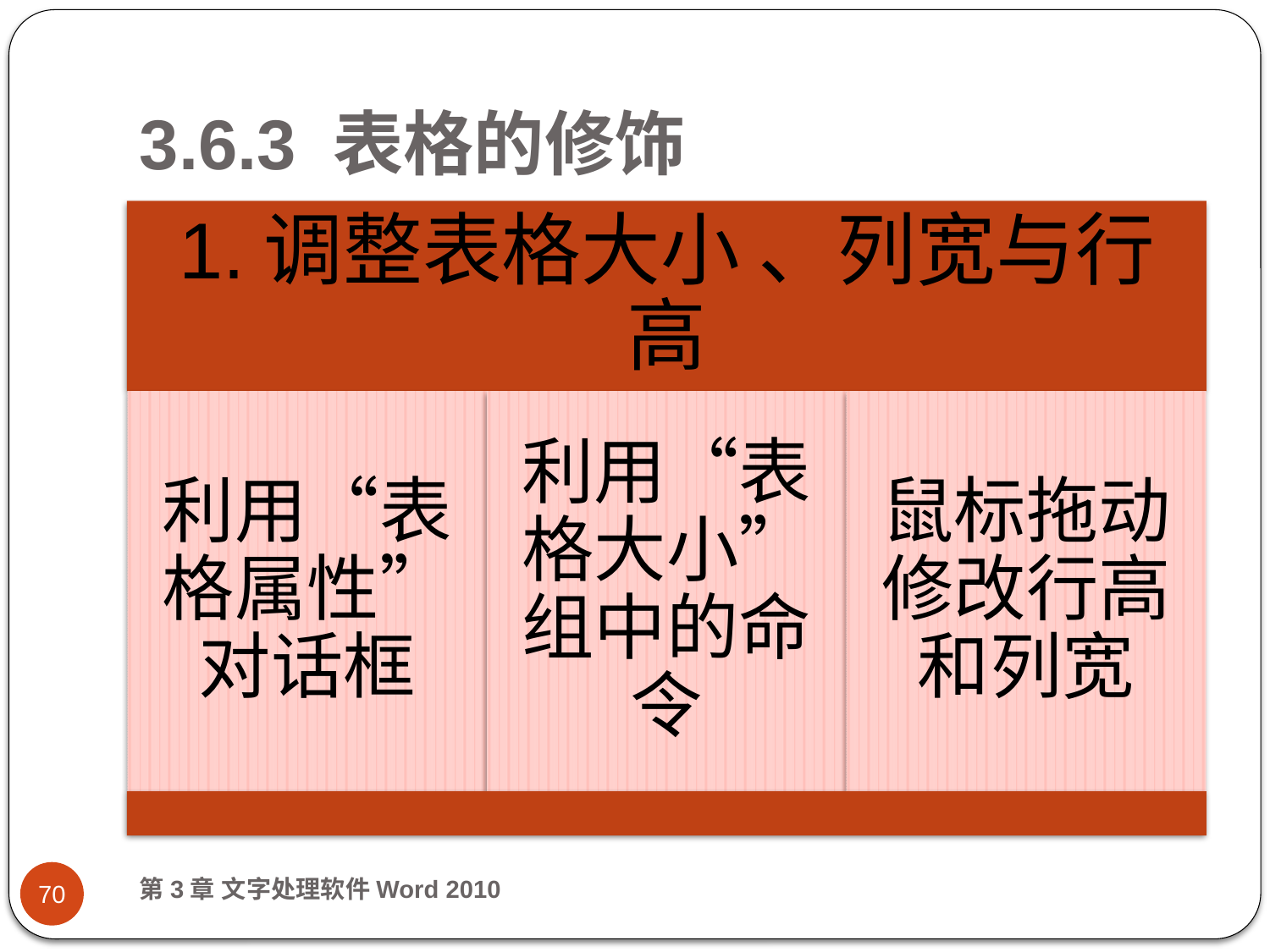

# 3.6.3 表格的修饰
1.调整表格大小 、列宽与行高
利用“表格属性”对话框
利用“表格大小”组中的命令
鼠标拖动修改行高和列宽
第3章 文字处理软件Word 2010
70